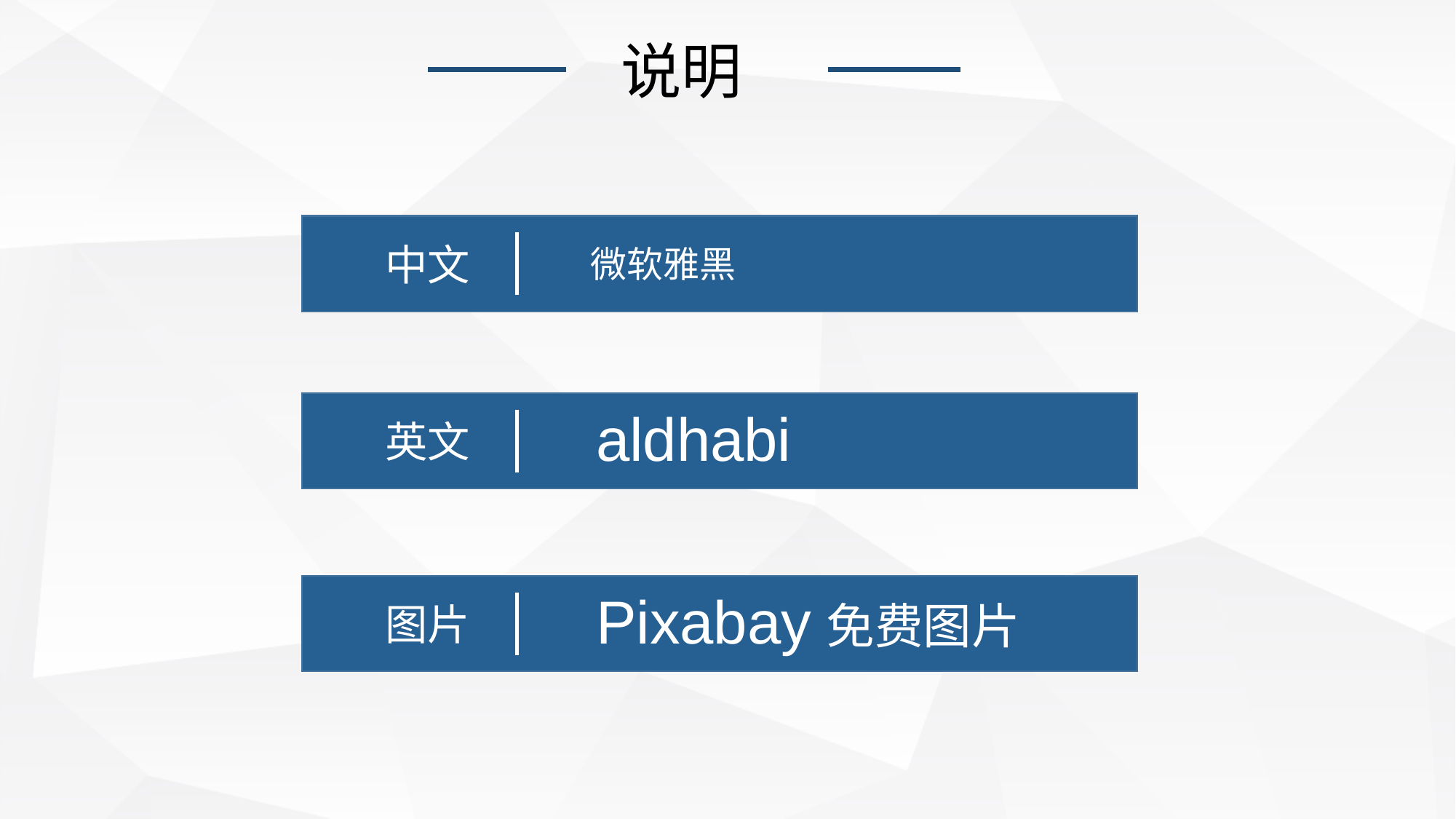

说明

中文
微软雅黑

aldhabi
英文

Pixabay免费图片
图片